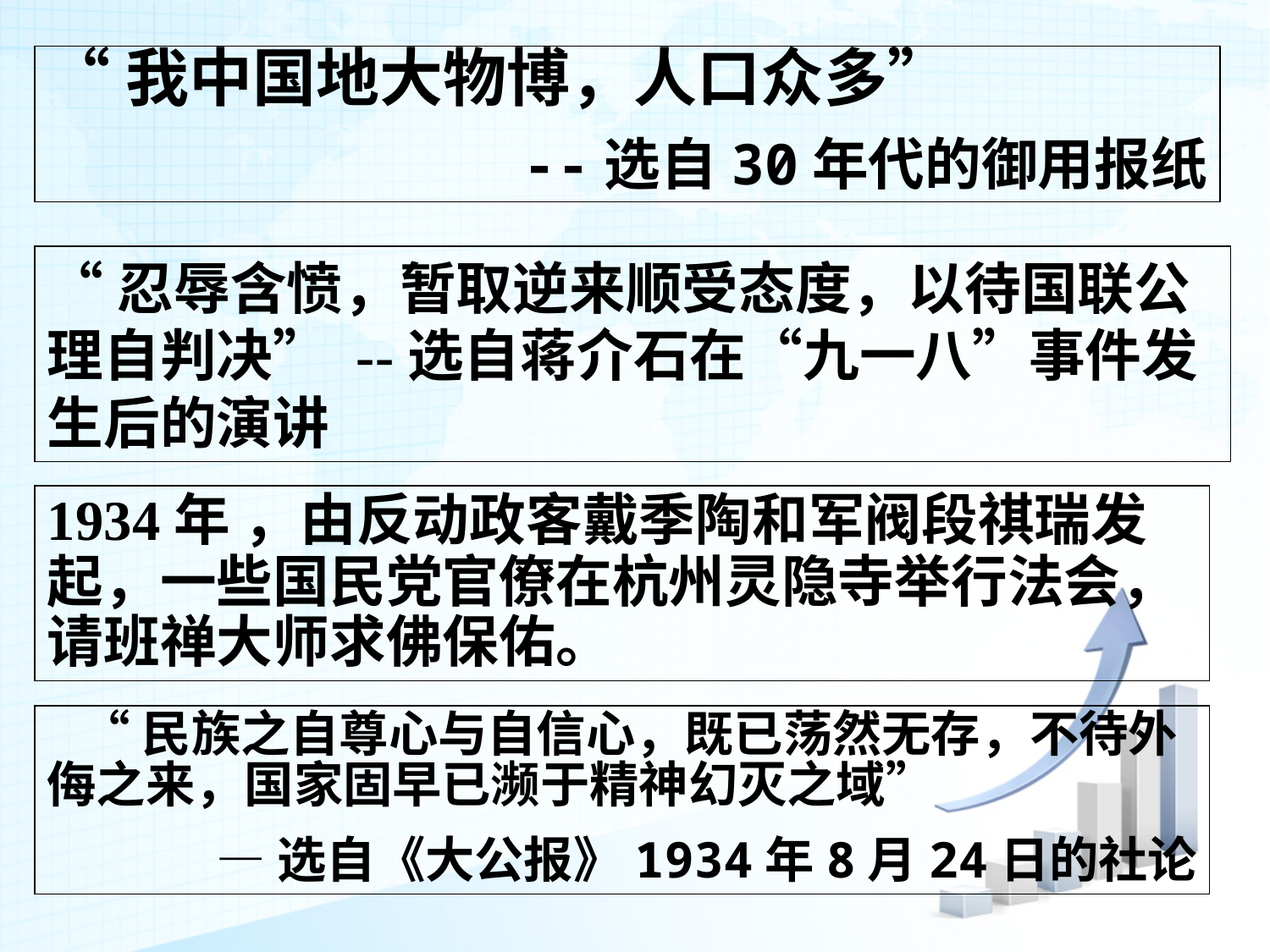

“我中国地大物博，人口众多”
--选自30年代的御用报纸
“忍辱含愤，暂取逆来顺受态度，以待国联公理自判决” --选自蒋介石在“九一八”事件发生后的演讲
1934年 ，由反动政客戴季陶和军阀段祺瑞发起，一些国民党官僚在杭州灵隐寺举行法会，请班禅大师求佛保佑。
   “民族之自尊心与自信心，既已荡然无存，不待外侮之来，国家固早已濒于精神幻灭之域”
—选自《大公报》1934年8月24日的社论